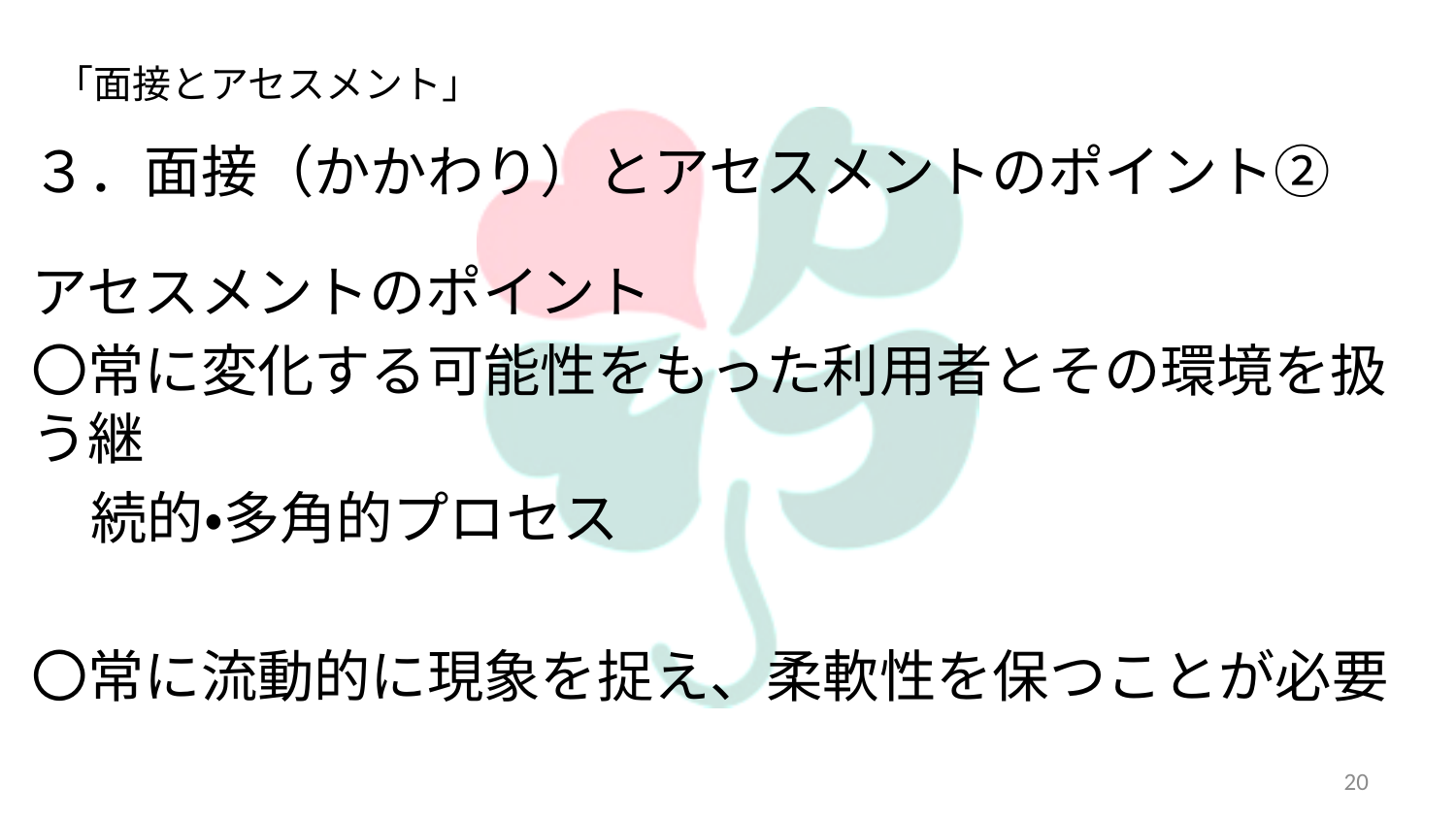

「面接とアセスメント」
#

３．面接（かかわり）とアセスメントのポイント②
アセスメントのポイント
〇常に変化する可能性をもった利用者とその環境を扱う継
続的・多角的プロセス

〇常に流動的に現象を捉え、柔軟性を保つことが必要
20